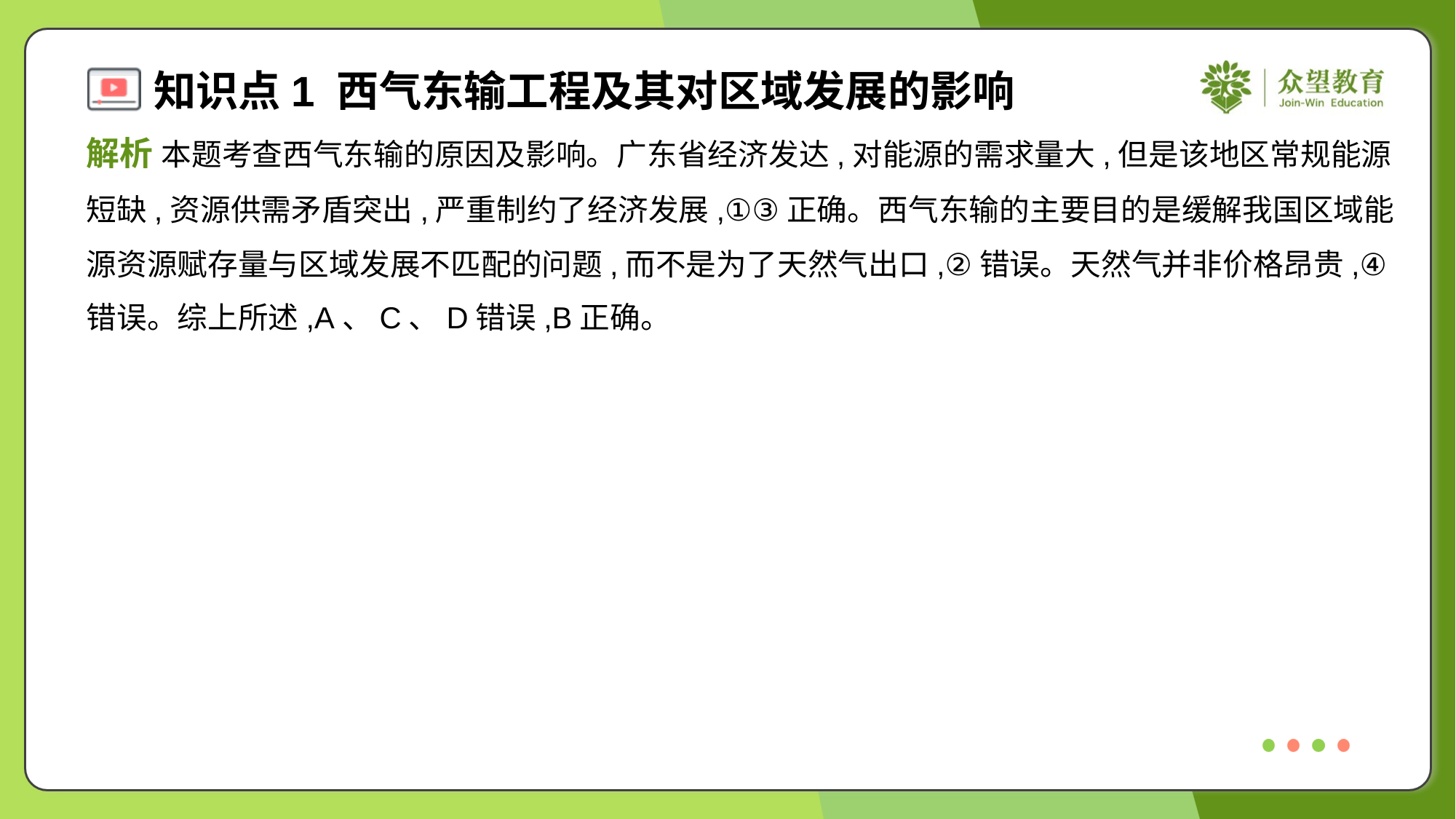

解析 本题考查西气东输的原因及影响。广东省经济发达,对能源的需求量大,但是该地区常规能源
短缺,资源供需矛盾突出,严重制约了经济发展,①③正确。西气东输的主要目的是缓解我国区域能
源资源赋存量与区域发展不匹配的问题,而不是为了天然气出口,②错误。天然气并非价格昂贵,④
错误。综上所述,A、C、D错误,B正确。